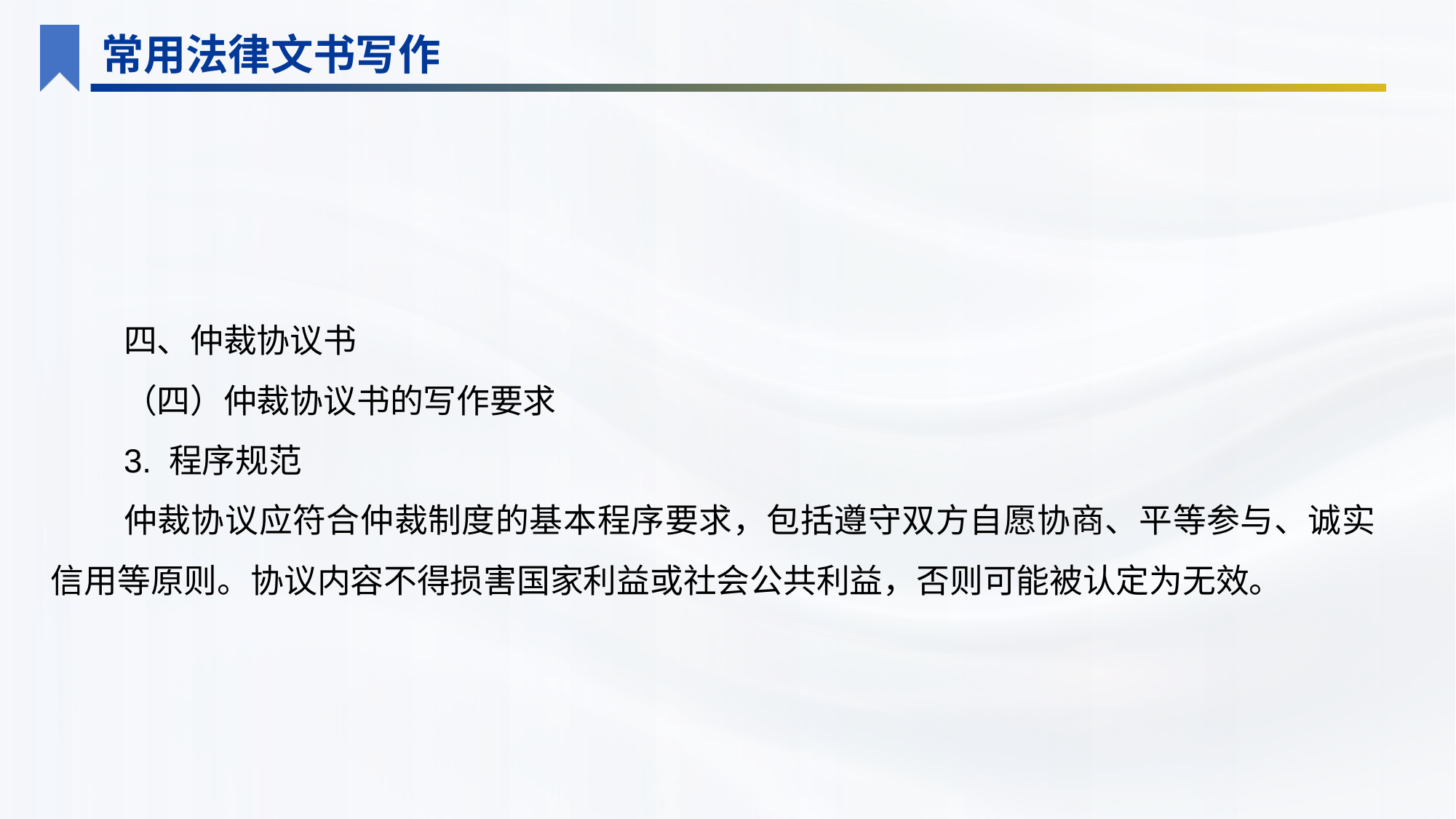

常用法律文书写作
四、仲裁协议书
（四）仲裁协议书的写作要求
3. 程序规范
仲裁协议应符合仲裁制度的基本程序要求，包括遵守双方自愿协商、平等参与、诚实信用等原则。协议内容不得损害国家利益或社会公共利益，否则可能被认定为无效。